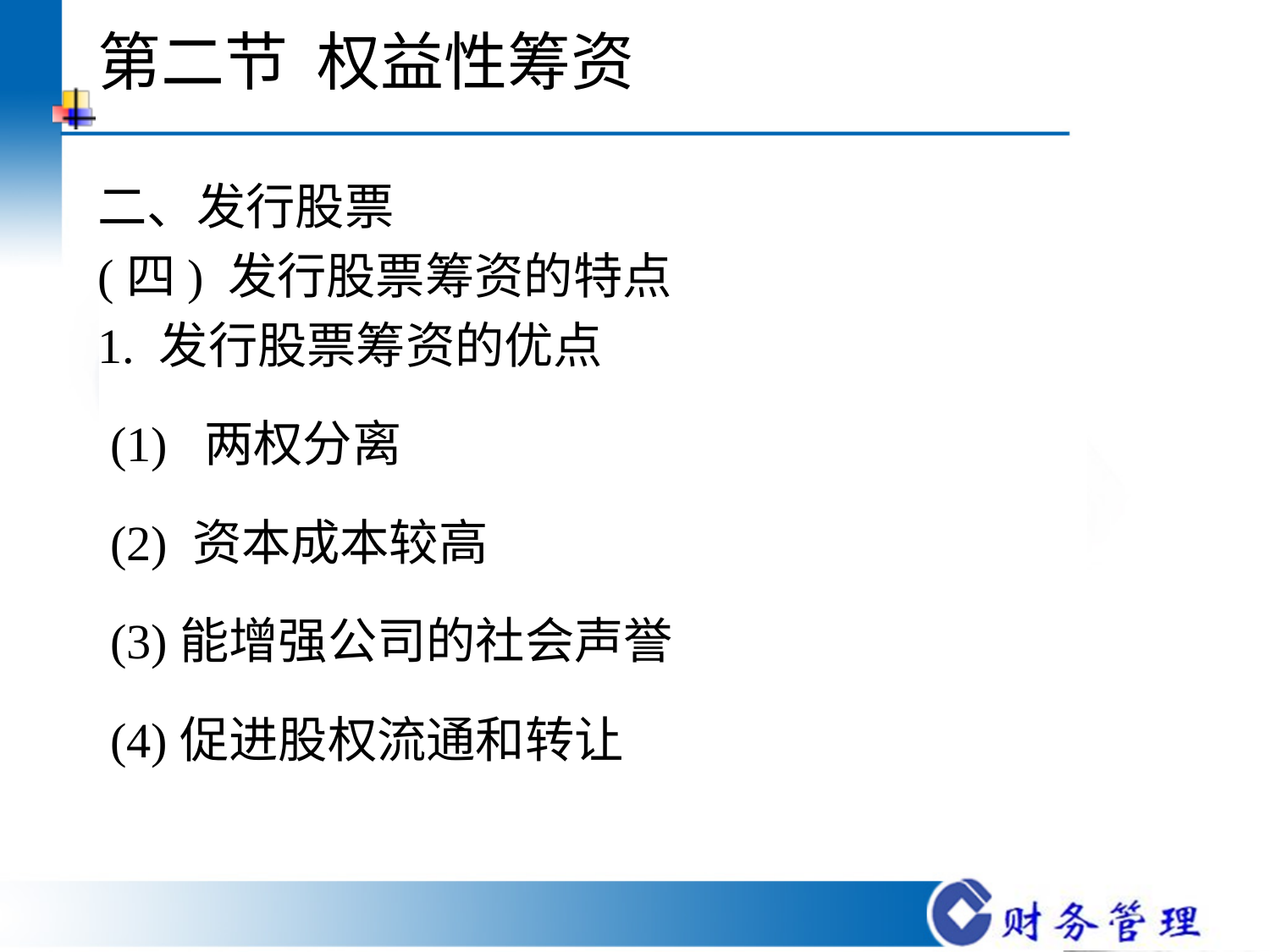

# 第二节  权益性筹资
二、发行股票
(四) 发行股票筹资的特点
1. 发行股票筹资的优点
 (1)  两权分离
 (2) 资本成本较高
 (3)能增强公司的社会声誉
 (4)促进股权流通和转让

25